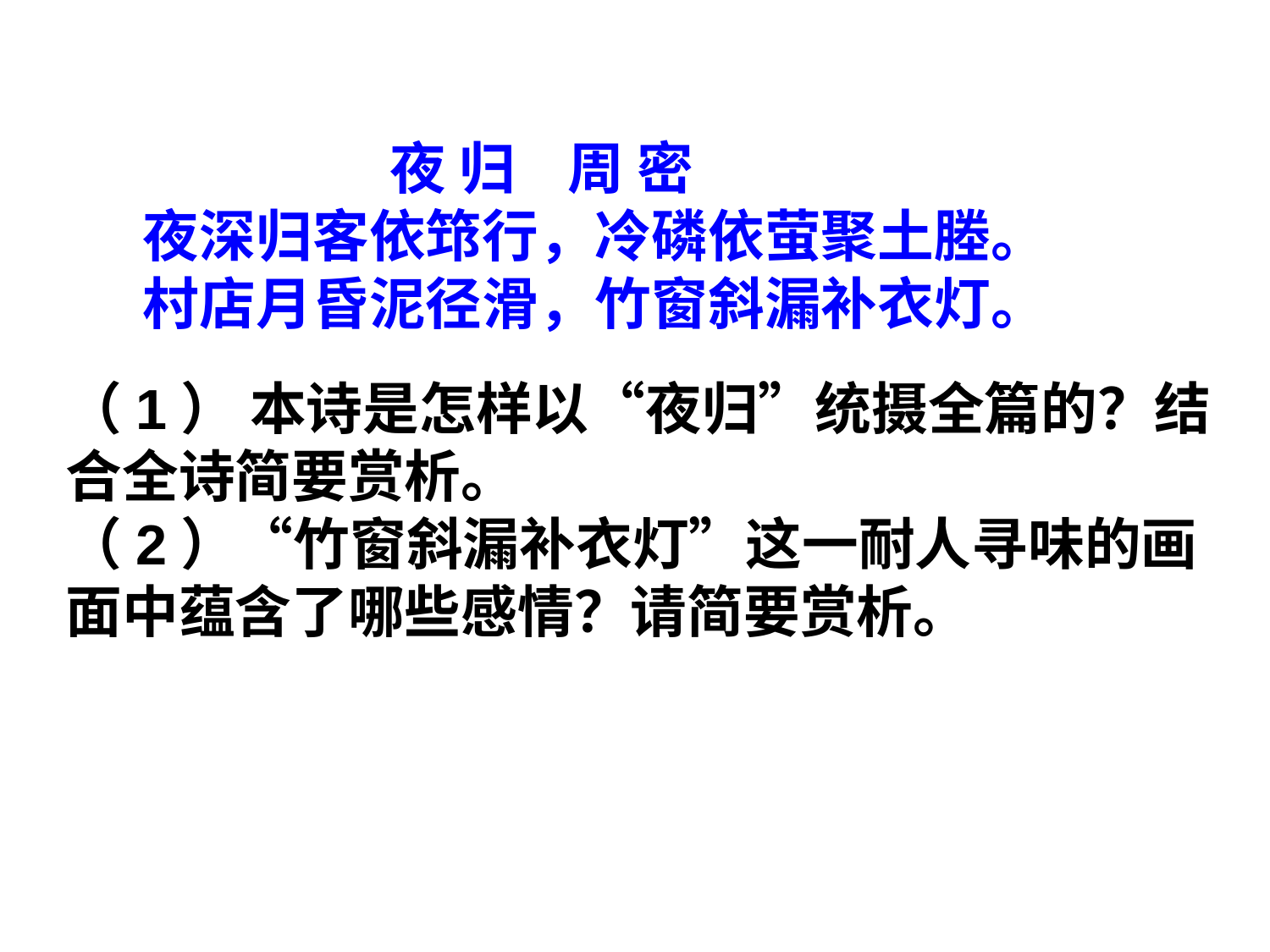

#
                                            夜 归    周 密
      夜深归客依筇行，冷磷依萤聚土塍。
      村店月昏泥径滑，竹窗斜漏补衣灯。

（1） 本诗是怎样以“夜归”统摄全篇的？结合全诗简要赏析。
（2）“竹窗斜漏补衣灯”这一耐人寻味的画面中蕴含了哪些感情？请简要赏析。